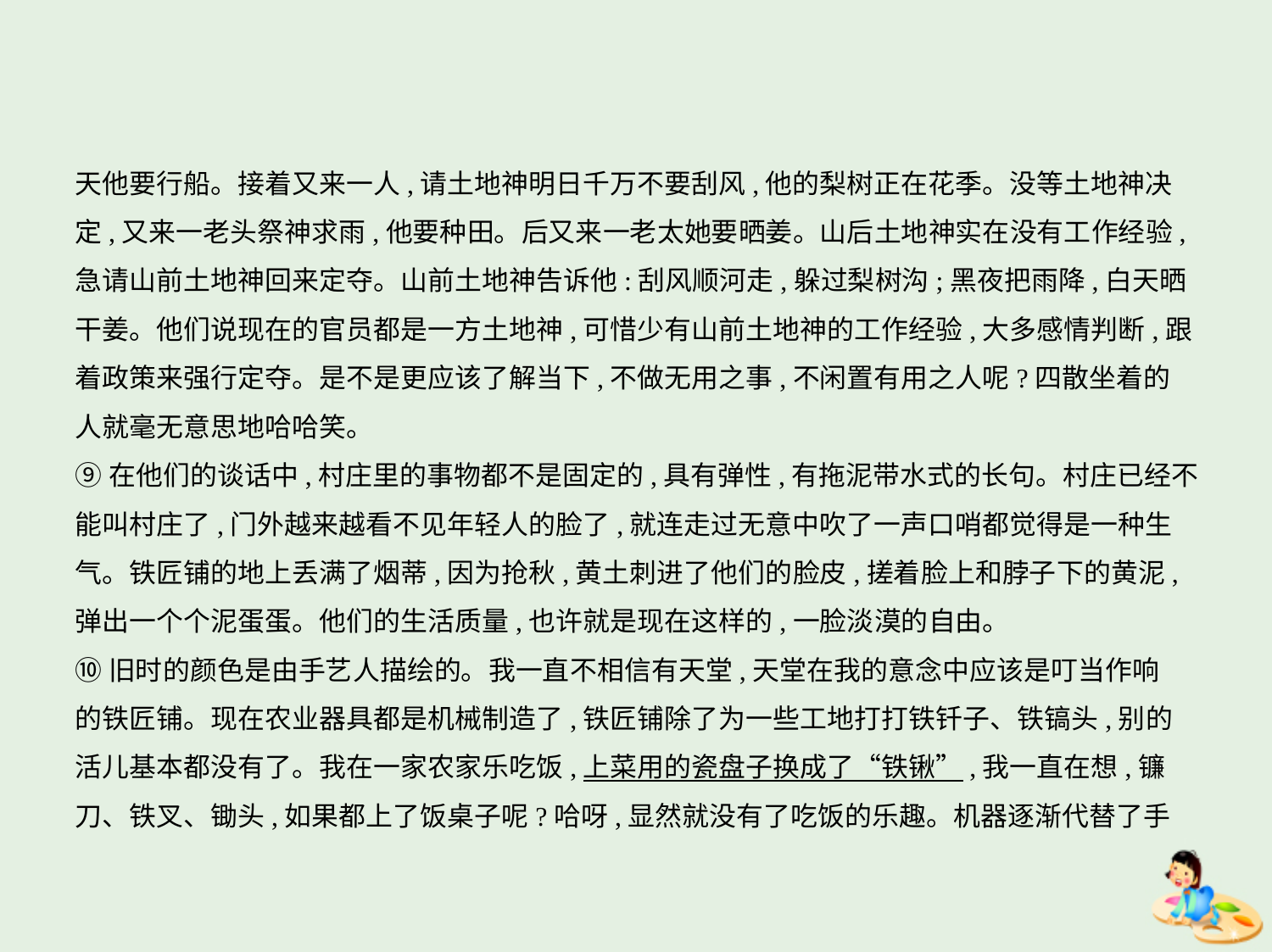

天他要行船。接着又来一人,请土地神明日千万不要刮风,他的梨树正在花季。没等土地神决
定,又来一老头祭神求雨,他要种田。后又来一老太她要晒姜。山后土地神实在没有工作经验,
急请山前土地神回来定夺。山前土地神告诉他:刮风顺河走,躲过梨树沟;黑夜把雨降,白天晒
干姜。他们说现在的官员都是一方土地神,可惜少有山前土地神的工作经验,大多感情判断,跟
着政策来强行定夺。是不是更应该了解当下,不做无用之事,不闲置有用之人呢?四散坐着的
人就毫无意思地哈哈笑。
⑨在他们的谈话中,村庄里的事物都不是固定的,具有弹性,有拖泥带水式的长句。村庄已经不
能叫村庄了,门外越来越看不见年轻人的脸了,就连走过无意中吹了一声口哨都觉得是一种生
气。铁匠铺的地上丢满了烟蒂,因为抢秋,黄土刺进了他们的脸皮,搓着脸上和脖子下的黄泥,
弹出一个个泥蛋蛋。他们的生活质量,也许就是现在这样的,一脸淡漠的自由。
⑩旧时的颜色是由手艺人描绘的。我一直不相信有天堂,天堂在我的意念中应该是叮当作响
的铁匠铺。现在农业器具都是机械制造了,铁匠铺除了为一些工地打打铁钎子、铁镐头,别的
活儿基本都没有了。我在一家农家乐吃饭,上菜用的瓷盘子换成了“铁锹”,我一直在想,镰
刀、铁叉、锄头,如果都上了饭桌子呢?哈呀,显然就没有了吃饭的乐趣。机器逐渐代替了手